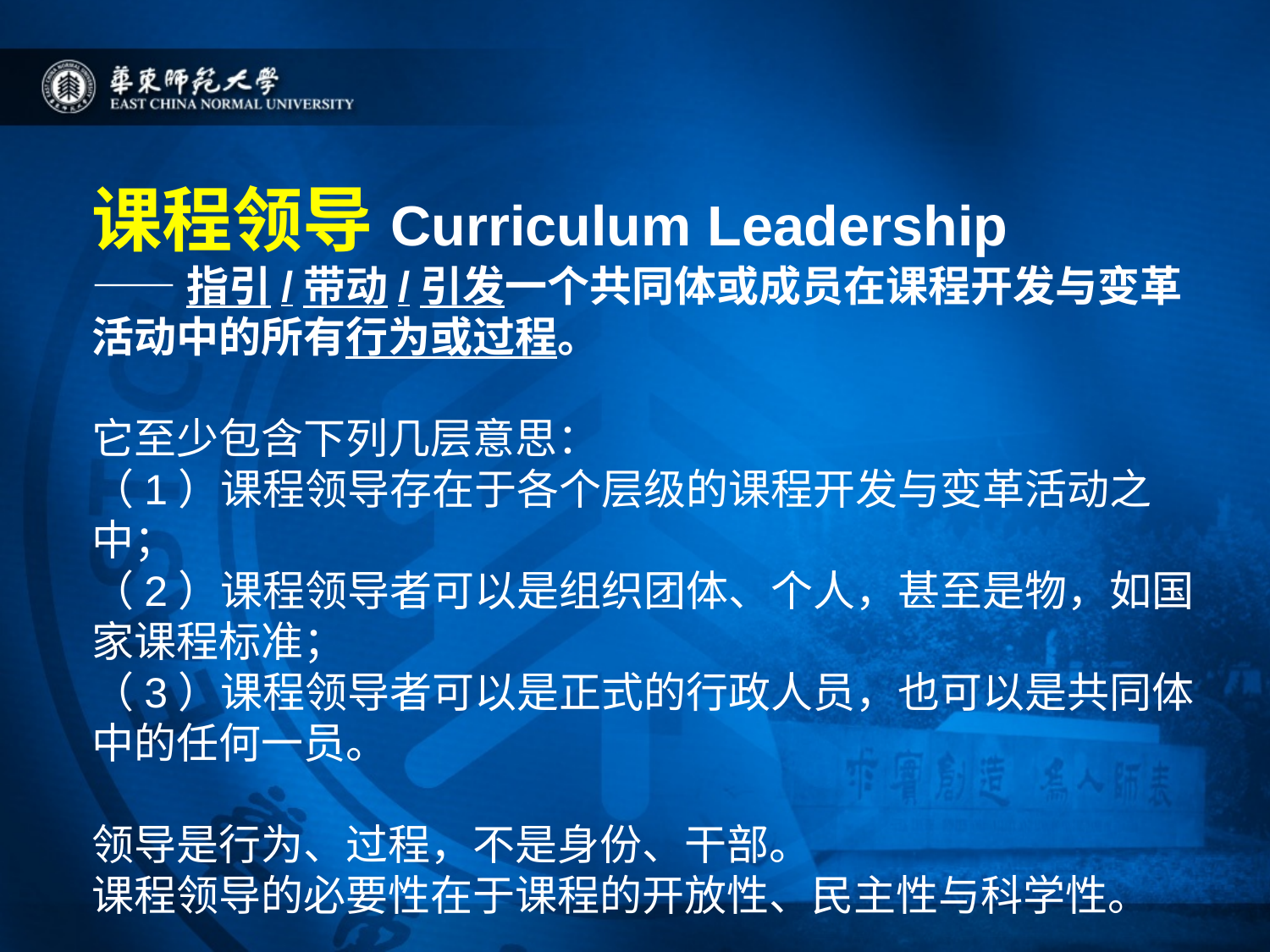

课程领导Curriculum Leadership
——指引/带动/引发一个共同体或成员在课程开发与变革活动中的所有行为或过程。

它至少包含下列几层意思：
（1）课程领导存在于各个层级的课程开发与变革活动之中；
（2）课程领导者可以是组织团体、个人，甚至是物，如国家课程标准；
（3）课程领导者可以是正式的行政人员，也可以是共同体中的任何一员。

领导是行为、过程，不是身份、干部。
课程领导的必要性在于课程的开放性、民主性与科学性。